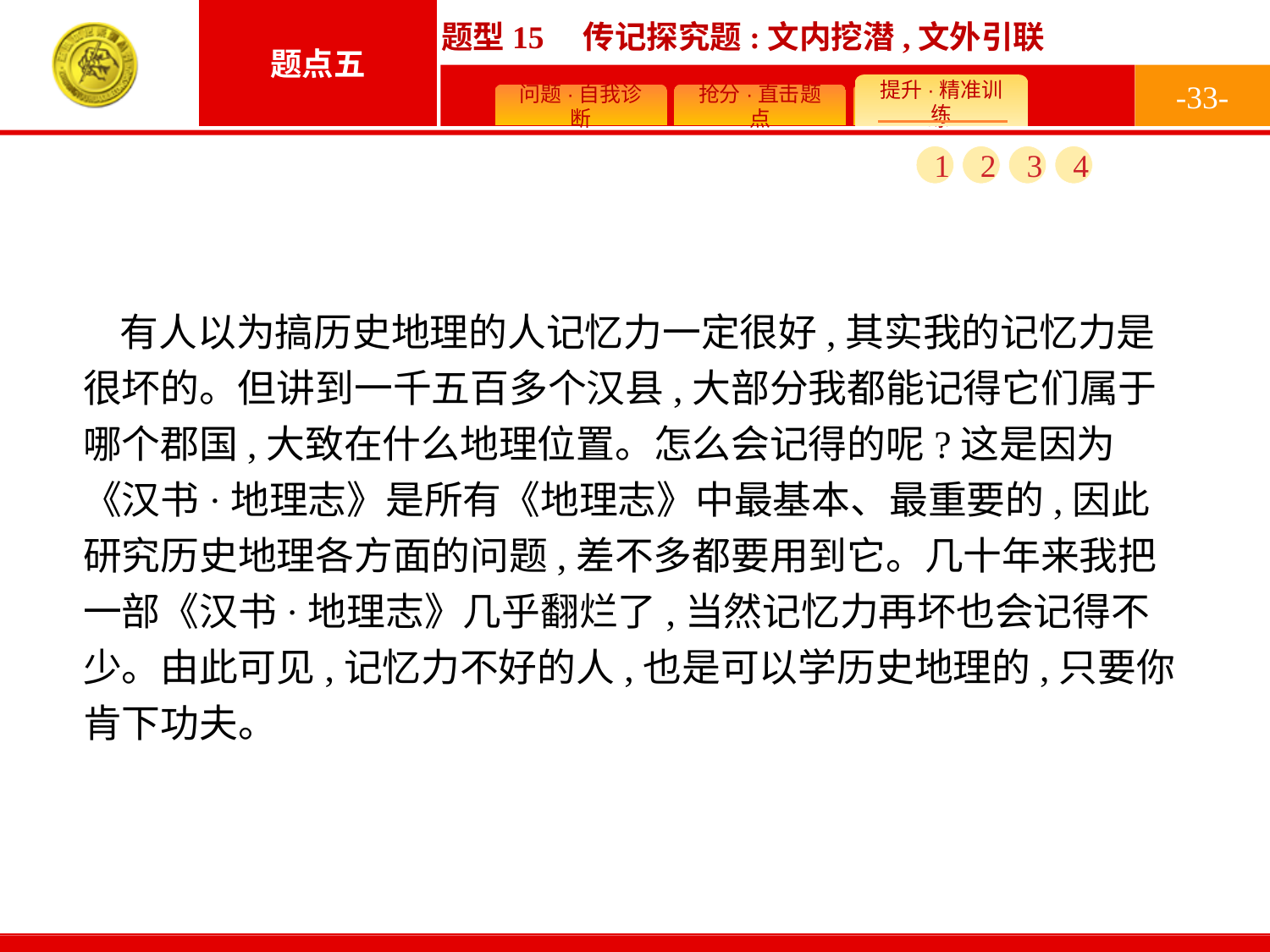

-33-
1
2
3
4
有人以为搞历史地理的人记忆力一定很好,其实我的记忆力是很坏的。但讲到一千五百多个汉县,大部分我都能记得它们属于哪个郡国,大致在什么地理位置。怎么会记得的呢?这是因为《汉书·地理志》是所有《地理志》中最基本、最重要的,因此研究历史地理各方面的问题,差不多都要用到它。几十年来我把一部《汉书·地理志》几乎翻烂了,当然记忆力再坏也会记得不少。由此可见,记忆力不好的人,也是可以学历史地理的,只要你肯下功夫。